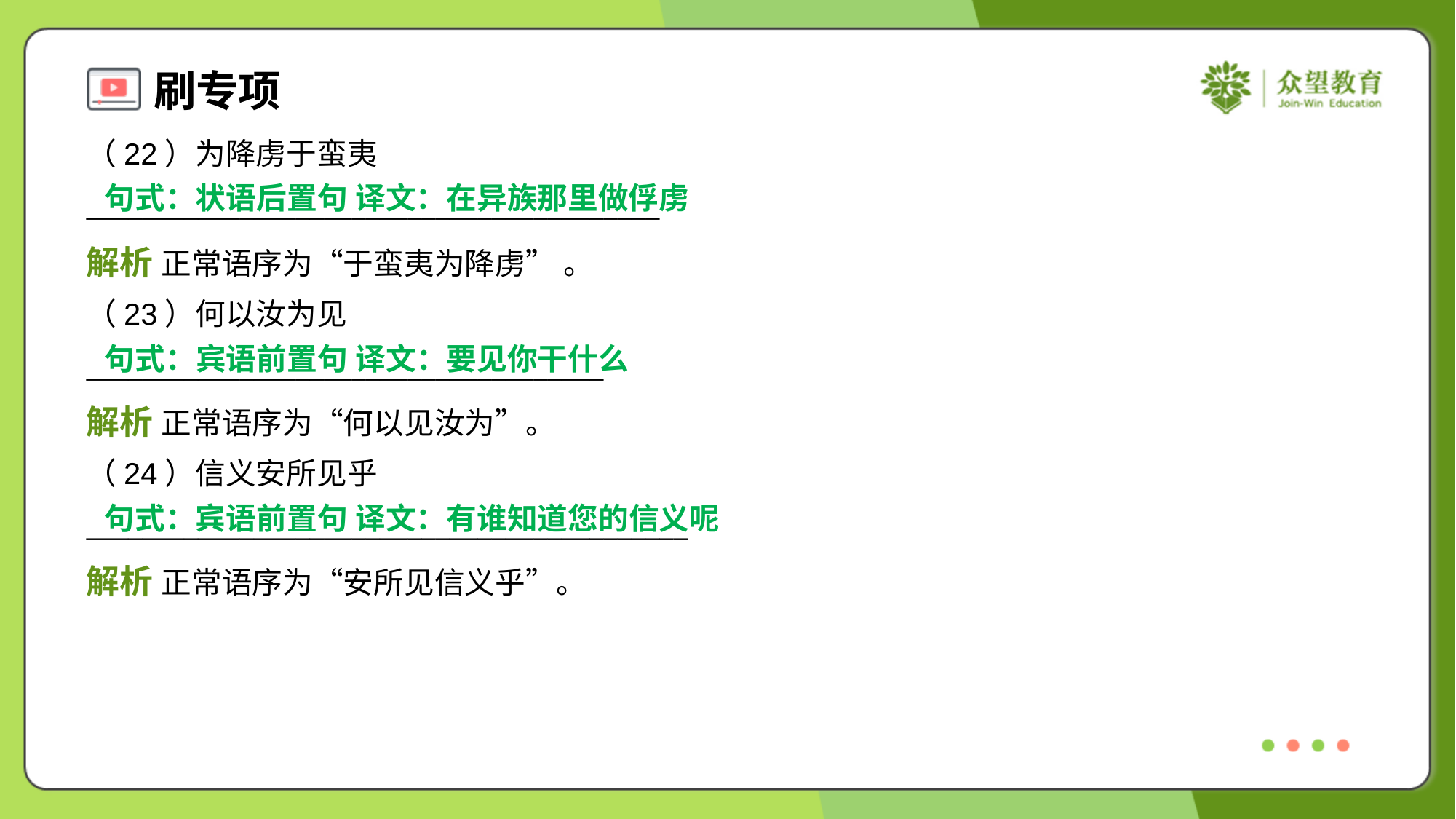

（22）为降虏于蛮夷
_________________________________________
句式：状语后置句 译文：在异族那里做俘虏
解析 正常语序为“于蛮夷为降虏” 。
（23）何以汝为见
_____________________________________
句式：宾语前置句 译文：要见你干什么
解析 正常语序为“何以见汝为”。
（24）信义安所见乎
___________________________________________
句式：宾语前置句 译文：有谁知道您的信义呢
解析 正常语序为“安所见信义乎”。